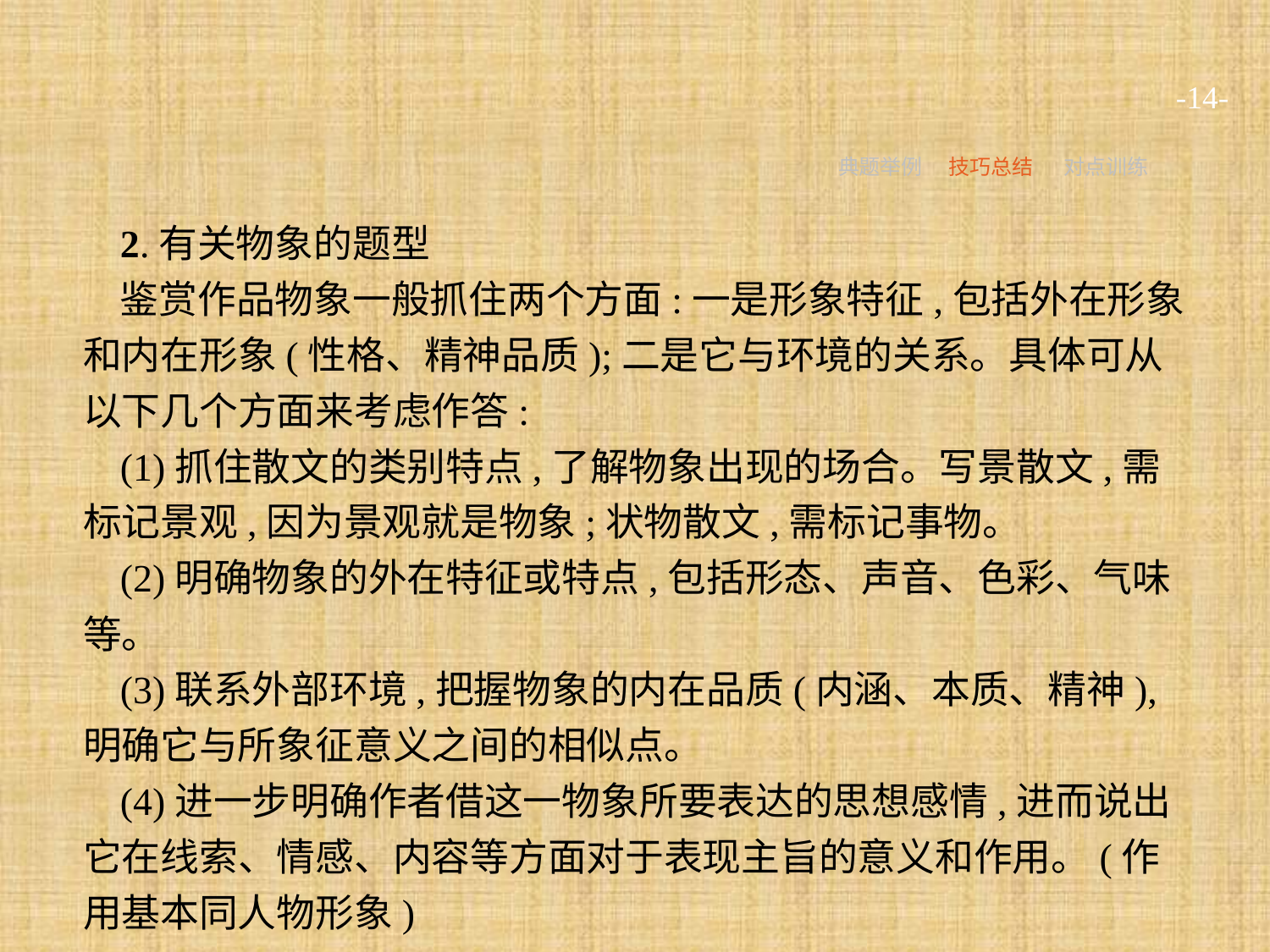

-14-
典题举例
技巧总结
对点训练
2.有关物象的题型
鉴赏作品物象一般抓住两个方面:一是形象特征,包括外在形象和内在形象(性格、精神品质);二是它与环境的关系。具体可从以下几个方面来考虑作答:
(1)抓住散文的类别特点,了解物象出现的场合。写景散文,需标记景观,因为景观就是物象;状物散文,需标记事物。
(2)明确物象的外在特征或特点,包括形态、声音、色彩、气味等。
(3)联系外部环境,把握物象的内在品质(内涵、本质、精神),明确它与所象征意义之间的相似点。
(4)进一步明确作者借这一物象所要表达的思想感情,进而说出它在线索、情感、内容等方面对于表现主旨的意义和作用。(作用基本同人物形象)